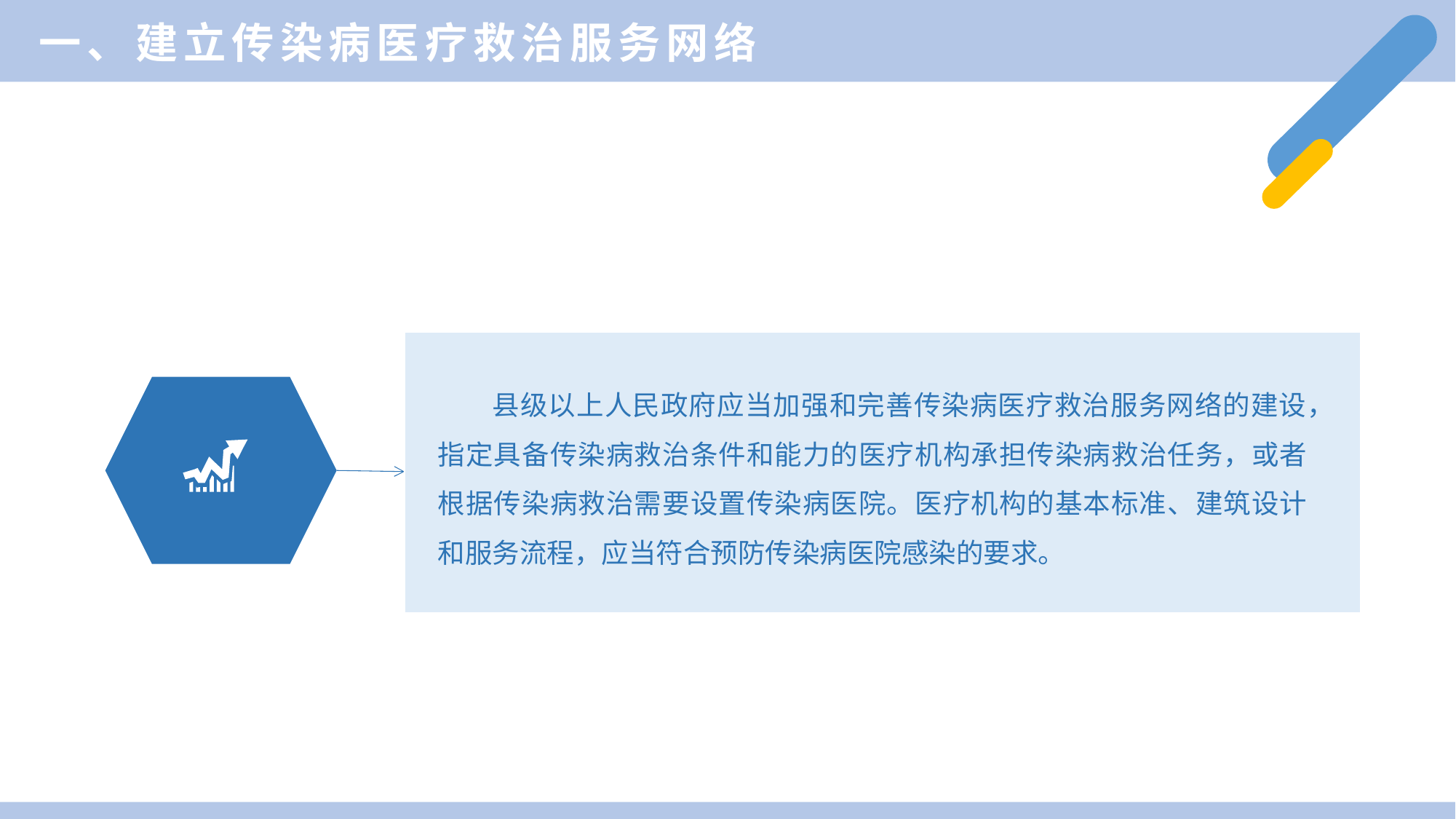

一、建立传染病医疗救治服务网络

县级以上人民政府应当加强和完善传染病医疗救治服务网络的建设，指定具备传染病救治条件和能力的医疗机构承担传染病救治任务，或者根据传染病救治需要设置传染病医院。医疗机构的基本标准、建筑设计和服务流程，应当符合预防传染病医院感染的要求。